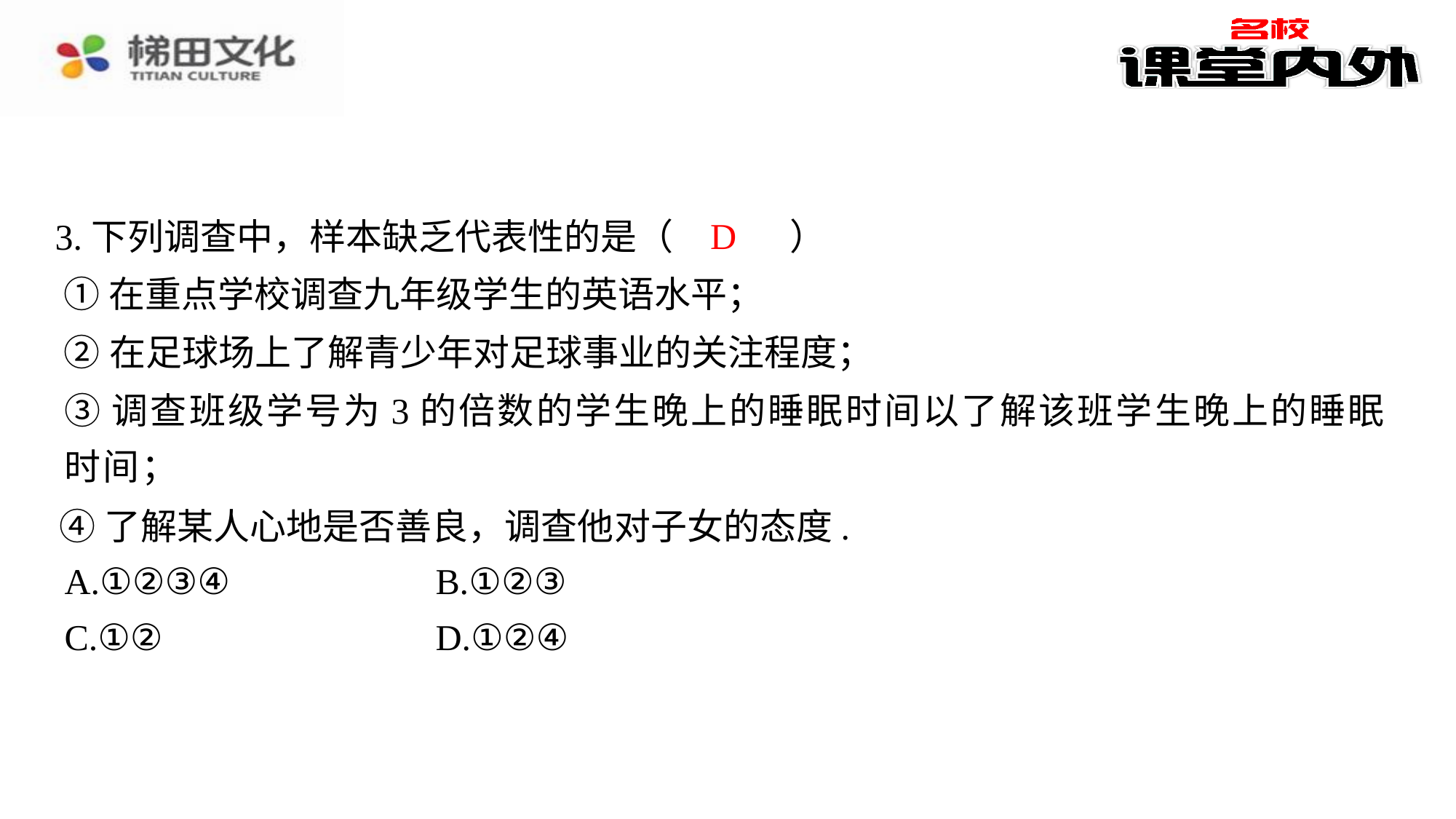

D
3.下列调查中，样本缺乏代表性的是（　D　）
①在重点学校调查九年级学生的英语水平；
②在足球场上了解青少年对足球事业的关注程度；
③调查班级学号为3的倍数的学生晚上的睡眠时间以了解该班学生晚上的睡眠时间；
④了解某人心地是否善良，调查他对子女的态度.
| A.①②③④ | B.①②③ |
| --- | --- |
| C.①② | D.①②④ |